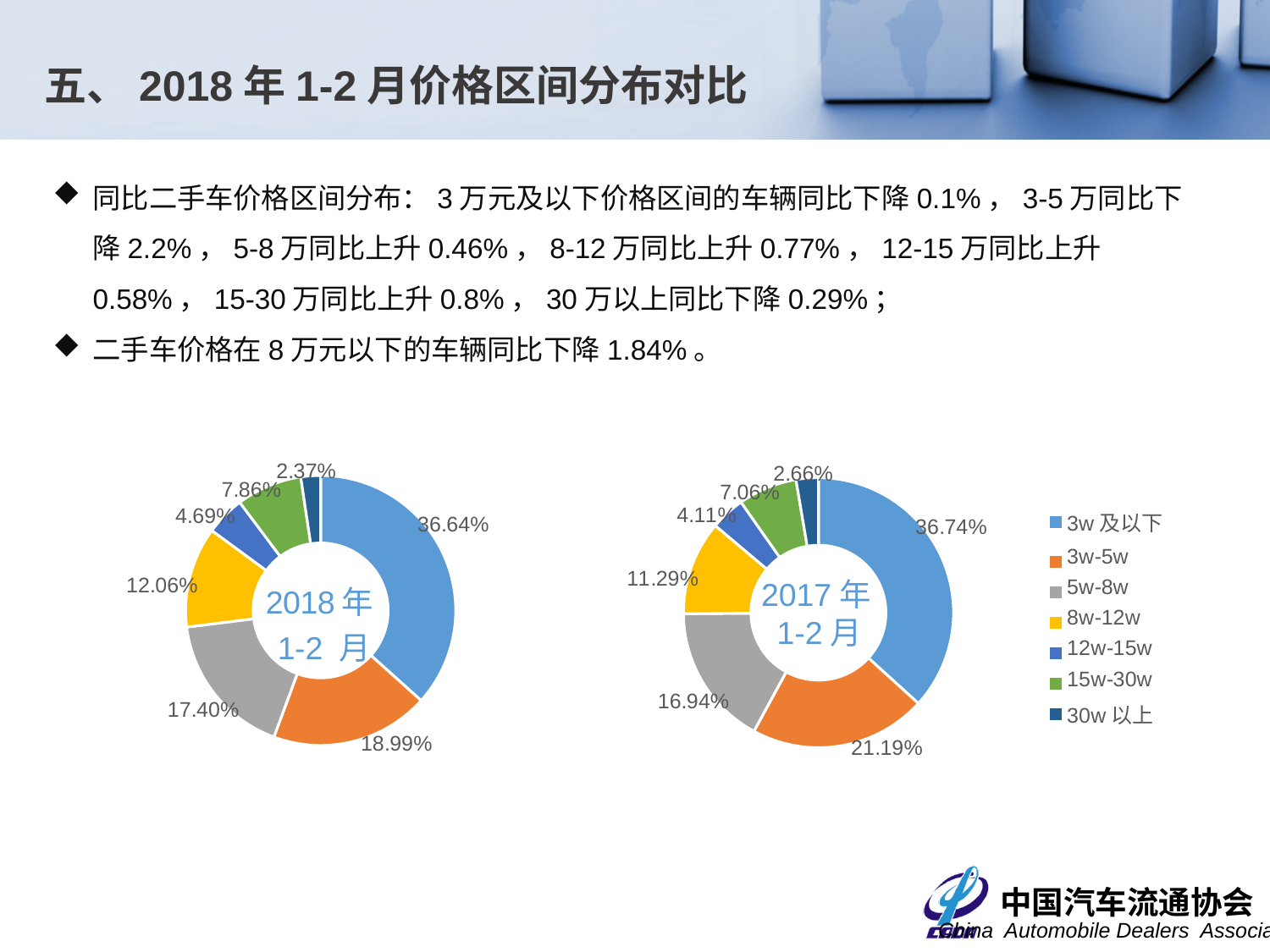

五、2018年1-2月价格区间分布对比
同比二手车价格区间分布：3万元及以下价格区间的车辆同比下降0.1%，3-5万同比下降2.2%，5-8万同比上升0.46%，8-12万同比上升0.77%，12-15万同比上升0.58%，15-30万同比上升0.8%，30万以上同比下降0.29%；
二手车价格在8万元以下的车辆同比下降1.84%。

### Chart

| Category | 比例 |
|---|---|
| 3w及以下 | 0.36637500979444737 |
| 3w-5w | 0.1899025778985034 |
| 5w-8w | 0.17398072452790767 |
| 8w-12w | 0.12063624729020299 |
| 12w-15w | 0.0468514117063233 |
| 15w-30w | 0.0786010917543814 |
| 30w以上 | 0.023652937028234133 |

### Chart

| Category | 比例 |
|---|---|
| 3w及以下 | 0.3673793799803516 |
| 3w-5w | 0.21189689990175745 |
| 5w-8w | 0.16941381945202494 |
| 8w-12w | 0.1129448204344504 |
| 12w-15w | 0.04110495579085251 |
| 15w-30w | 0.07061865516864971 |
| 30w以上 | 0.026641469271913555 |
2017年1-2月